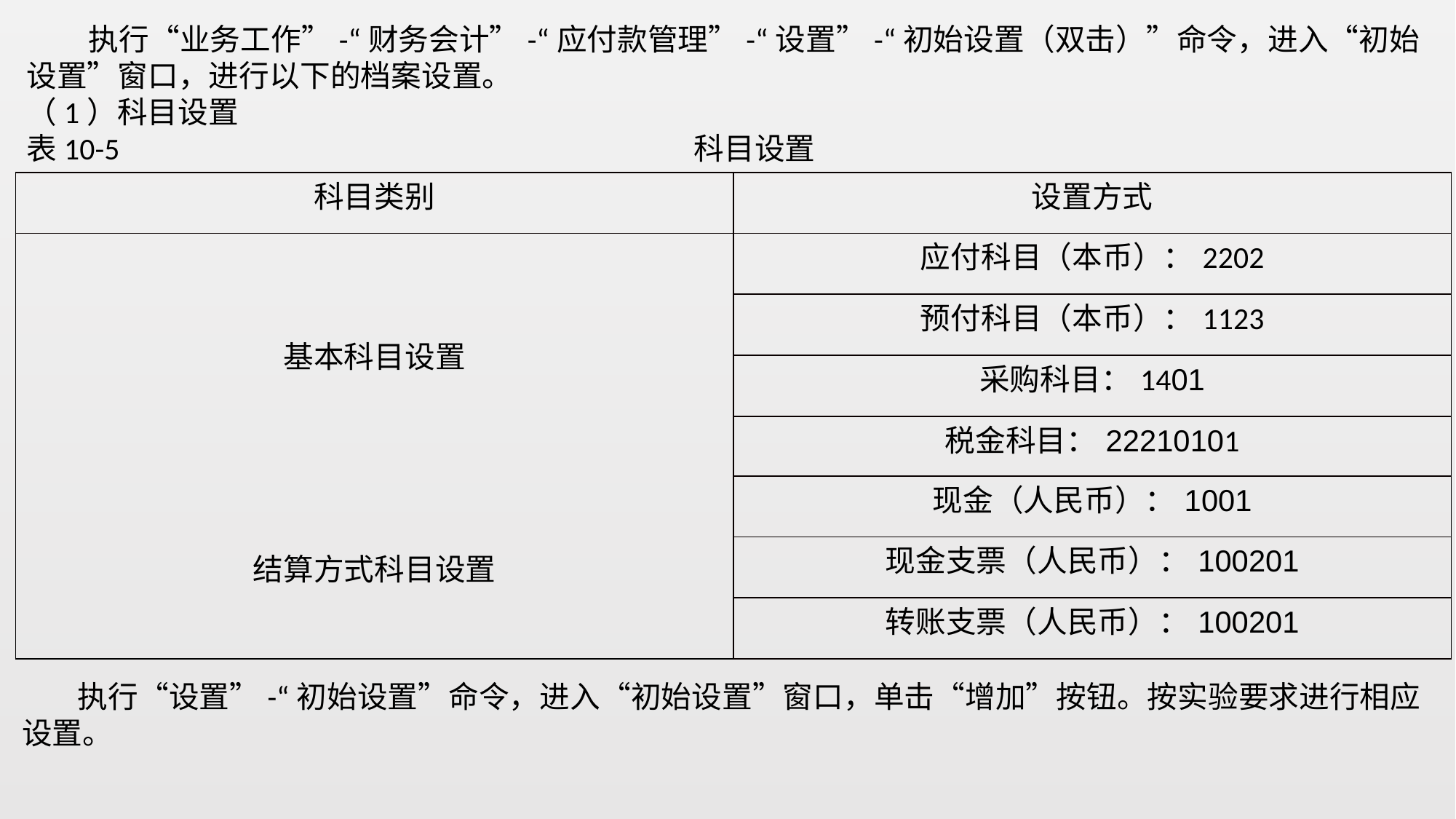

执行“业务工作”-“财务会计”-“应付款管理”-“设置”-“初始设置（双击）”命令，进入“初始设置”窗口，进行以下的档案设置。
（1）科目设置
表10-5                                                                                  科目设置
| 科目类别 | 设置方式 |
| --- | --- |
| 基本科目设置 | 应付科目（本币）：2202 |
|  | 预付科目（本币）：1123 |
|  | 采购科目：1401 |
|  | 税金科目：22210101 |
| 结算方式科目设置 | 现金（人民币）：1001 |
|  | 现金支票（人民币）：100201 |
|  | 转账支票（人民币）：100201 |
        执行“设置”-“初始设置”命令，进入“初始设置”窗口，单击“增加”按钮。按实验要求进行相应设置。